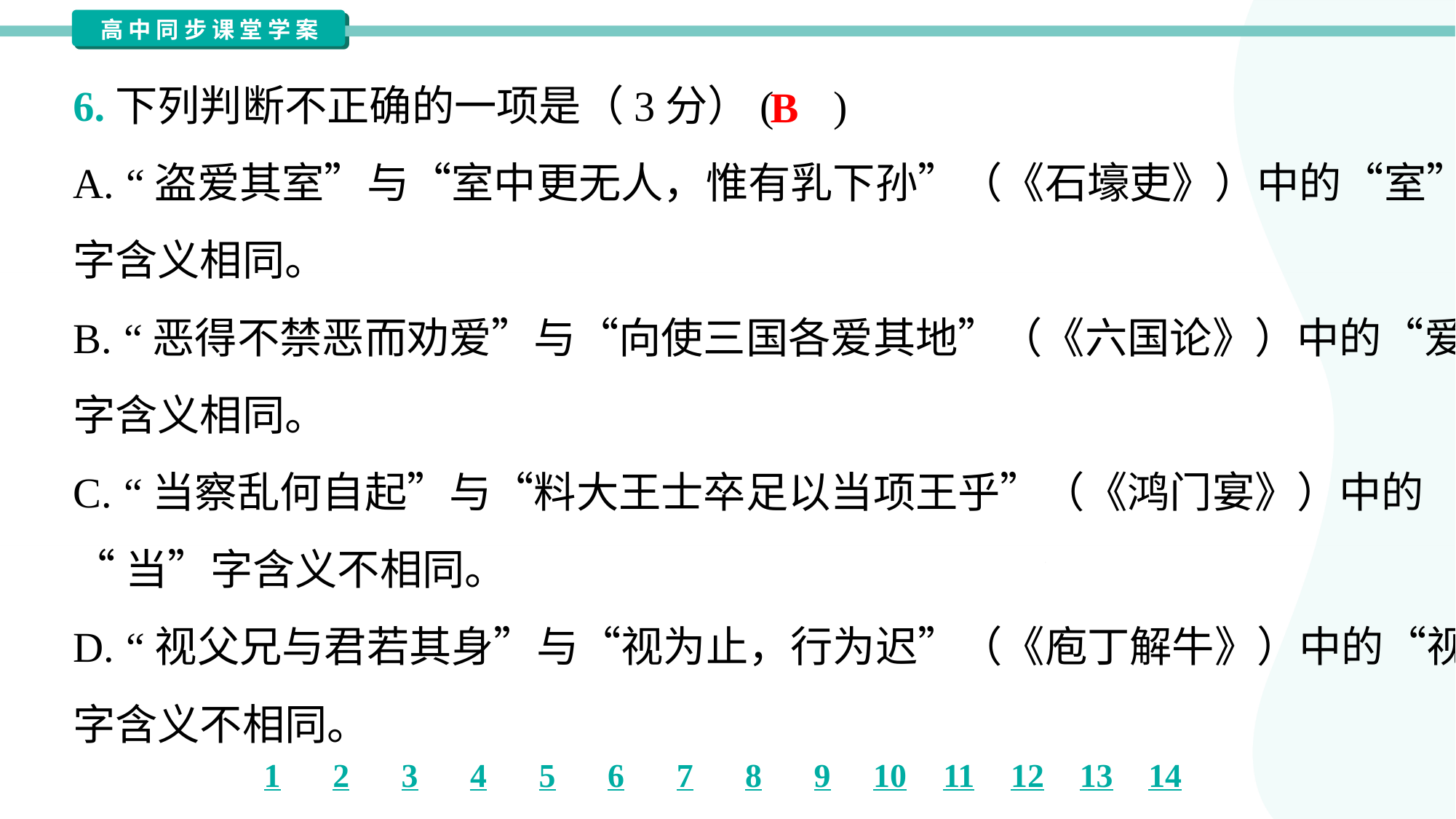

6.下列判断不正确的一项是（3分）(     )
B
A. “盗爱其室”与“室中更无人，惟有乳下孙”（《石壕吏》）中的“室”
字含义相同。
B. “恶得不禁恶而劝爱”与“向使三国各爱其地”（《六国论》）中的“爱”
字含义相同。
C. “当察乱何自起”与“料大王士卒足以当项王乎”（《鸿门宴》）中的
“当”字含义不相同。
D. “视父兄与君若其身”与“视为止，行为迟”（《庖丁解牛》）中的“视”
字含义不相同。